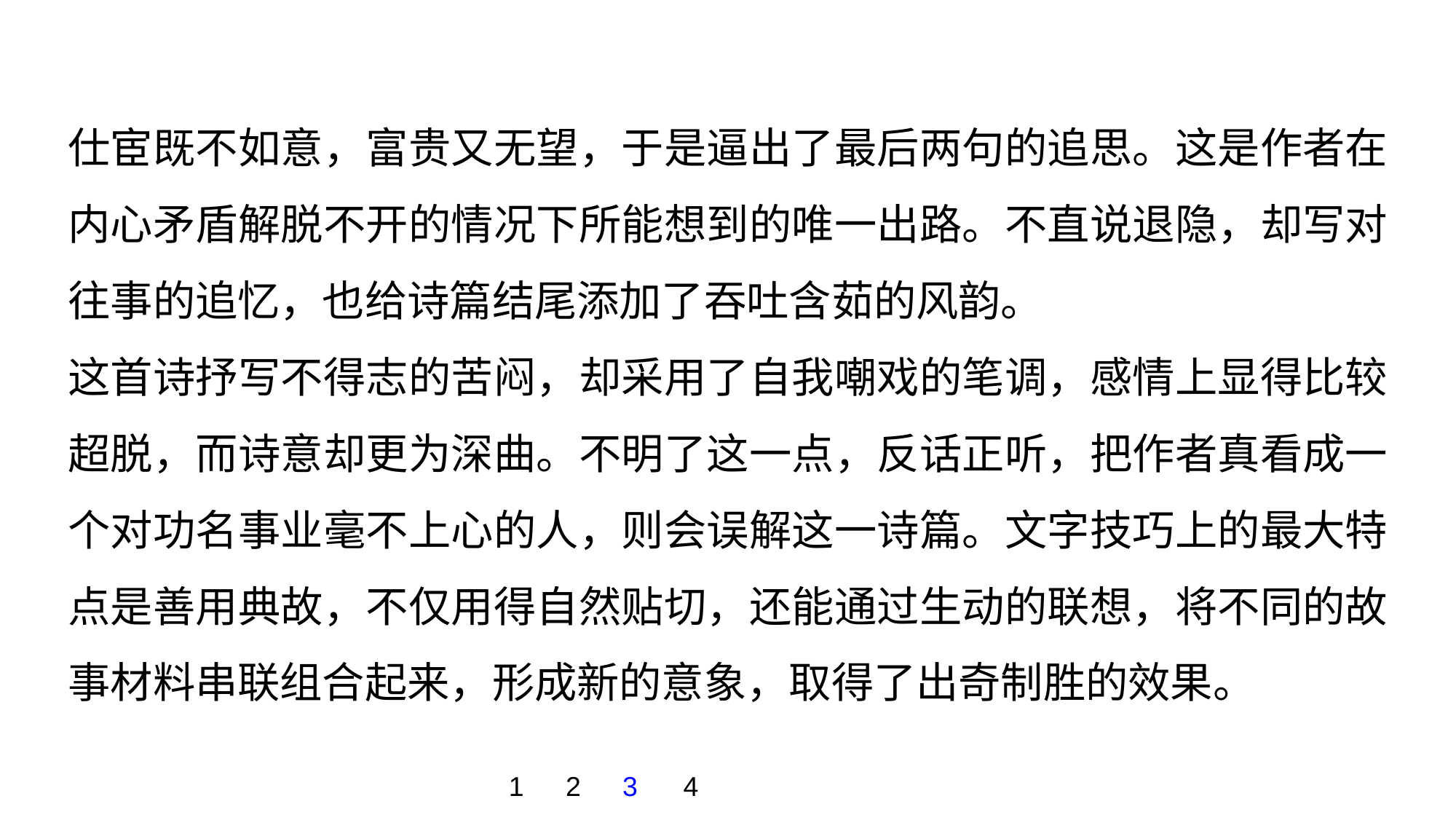

仕宦既不如意，富贵又无望，于是逼出了最后两句的追思。这是作者在内心矛盾解脱不开的情况下所能想到的唯一出路。不直说退隐，却写对往事的追忆，也给诗篇结尾添加了吞吐含茹的风韵。
这首诗抒写不得志的苦闷，却采用了自我嘲戏的笔调，感情上显得比较超脱，而诗意却更为深曲。不明了这一点，反话正听，把作者真看成一个对功名事业毫不上心的人，则会误解这一诗篇。文字技巧上的最大特点是善用典故，不仅用得自然贴切，还能通过生动的联想，将不同的故事材料串联组合起来，形成新的意象，取得了出奇制胜的效果。
1
2
3
4